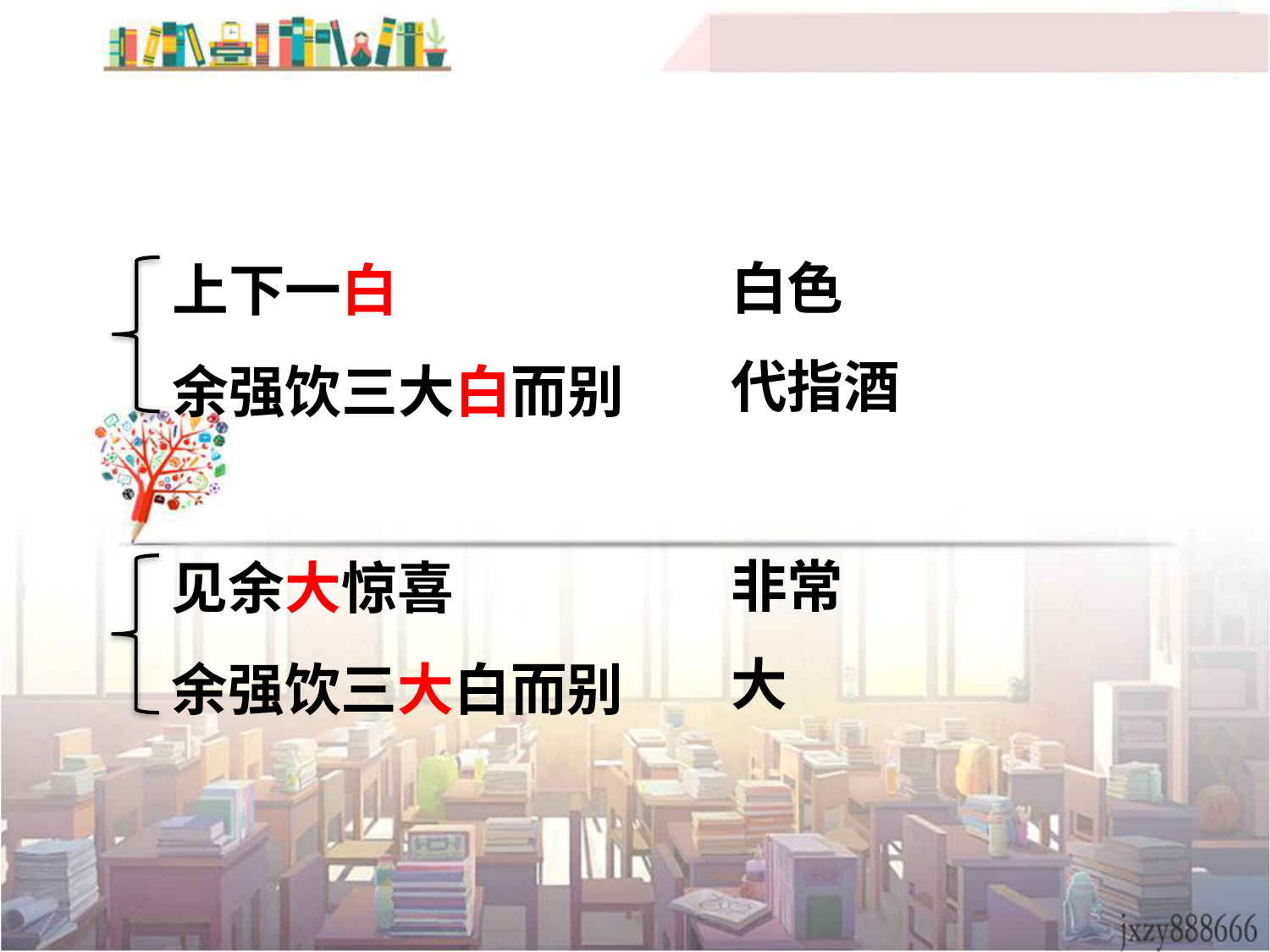

上下一白
余强饮三大白而别
白色

代指酒
见余大惊喜
余强饮三大白而别
非常

大